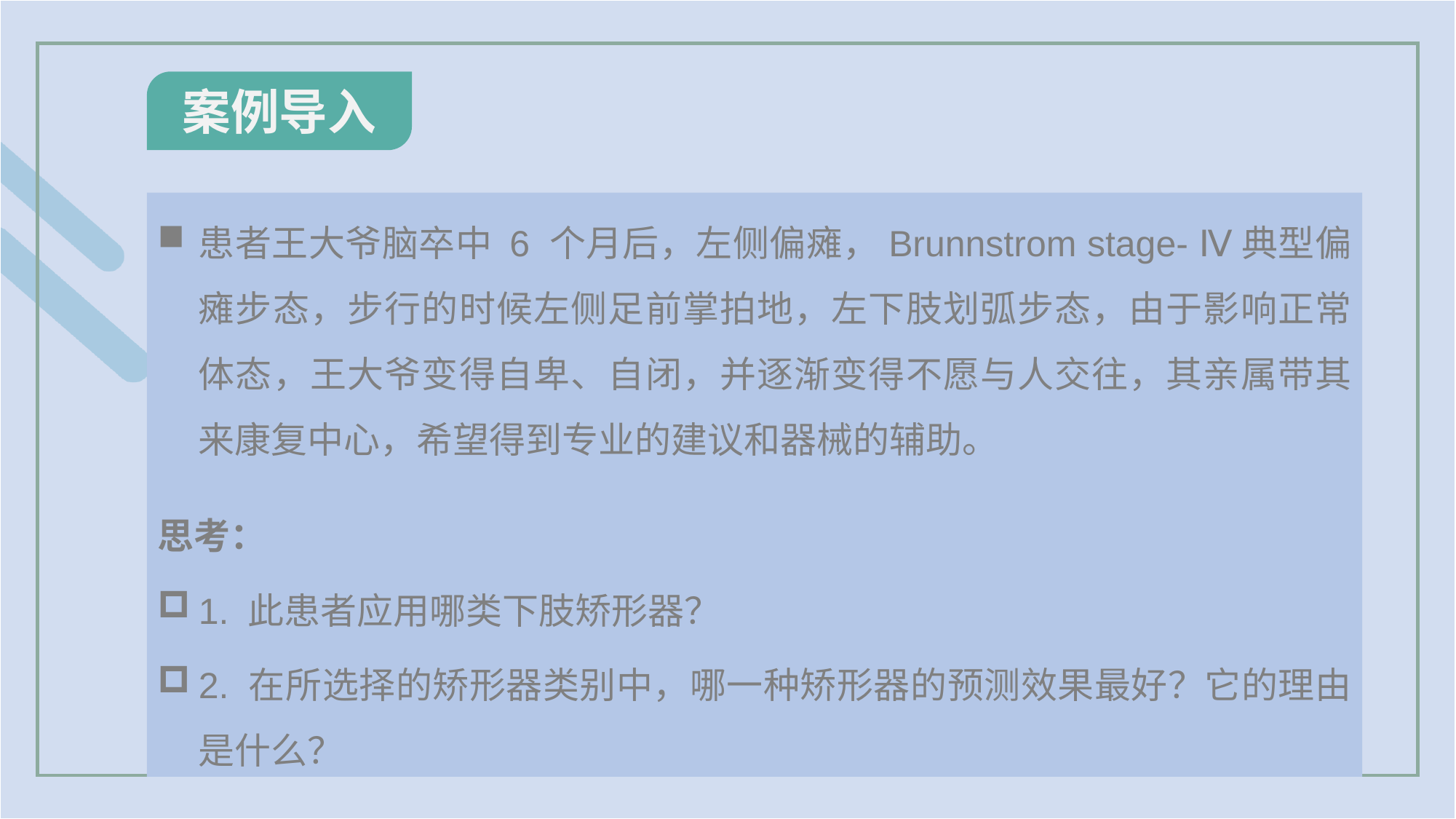

案例导入
患者王大爷脑卒中 6 个月后，左侧偏瘫，Brunnstrom stage- Ⅳ典型偏瘫步态，步行的时候左侧足前掌拍地，左下肢划弧步态，由于影响正常体态，王大爷变得自卑、自闭，并逐渐变得不愿与人交往，其亲属带其来康复中心，希望得到专业的建议和器械的辅助。
思考：
1. 此患者应用哪类下肢矫形器？
2. 在所选择的矫形器类别中，哪一种矫形器的预测效果最好？它的理由是什么？